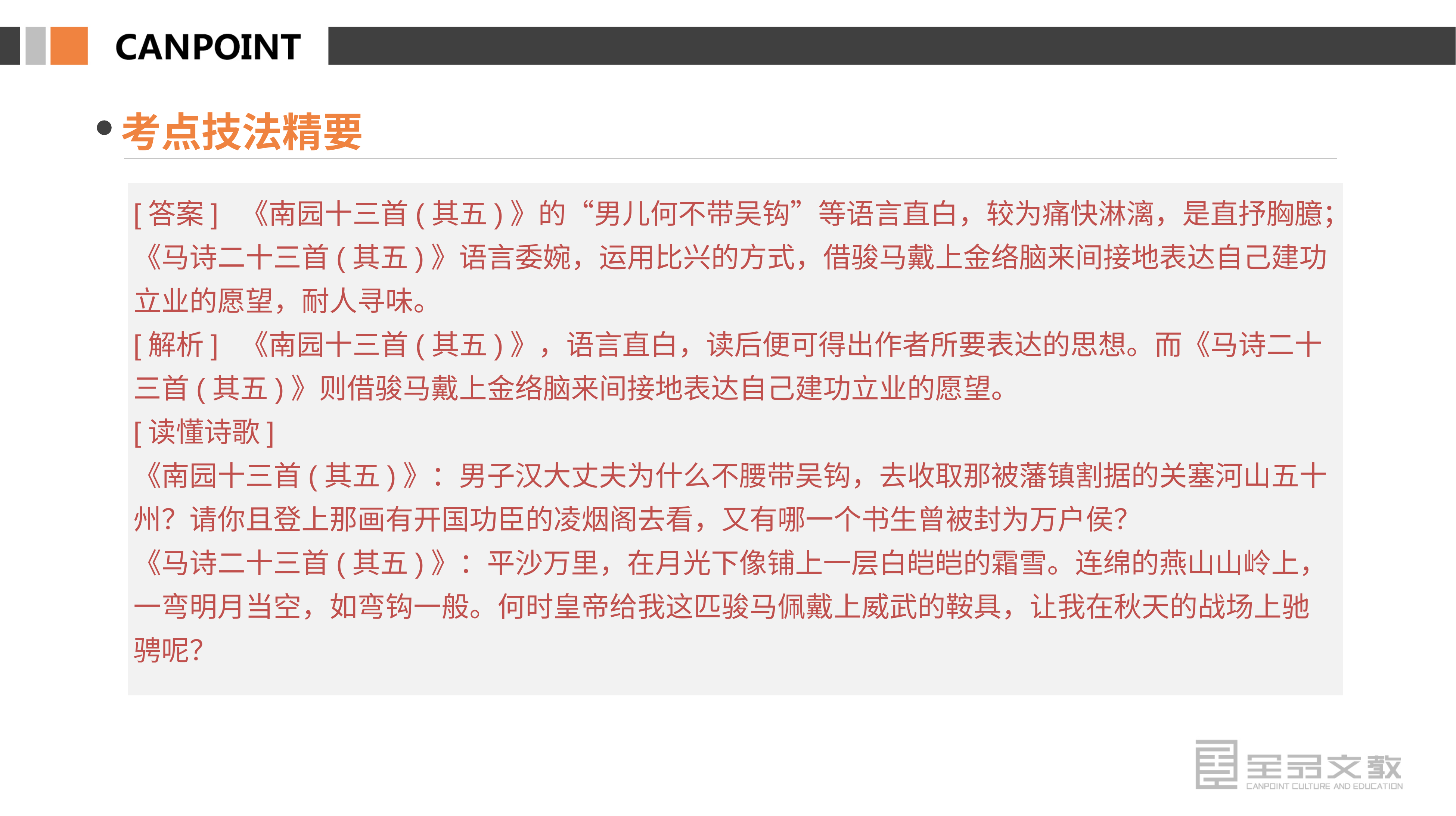

考点技法精要

[答案]  《南园十三首(其五)》的“男儿何不带吴钩”等语言直白，较为痛快淋漓，是直抒胸臆；《马诗二十三首(其五)》语言委婉，运用比兴的方式，借骏马戴上金络脑来间接地表达自己建功立业的愿望，耐人寻味。
[解析]  《南园十三首(其五)》，语言直白，读后便可得出作者所要表达的思想。而《马诗二十三首(其五)》则借骏马戴上金络脑来间接地表达自己建功立业的愿望。
[读懂诗歌]
《南园十三首(其五)》：男子汉大丈夫为什么不腰带吴钩，去收取那被藩镇割据的关塞河山五十州？请你且登上那画有开国功臣的凌烟阁去看，又有哪一个书生曾被封为万户侯？
《马诗二十三首(其五)》：平沙万里，在月光下像铺上一层白皑皑的霜雪。连绵的燕山山岭上，一弯明月当空，如弯钩一般。何时皇帝给我这匹骏马佩戴上威武的鞍具，让我在秋天的战场上驰骋呢？